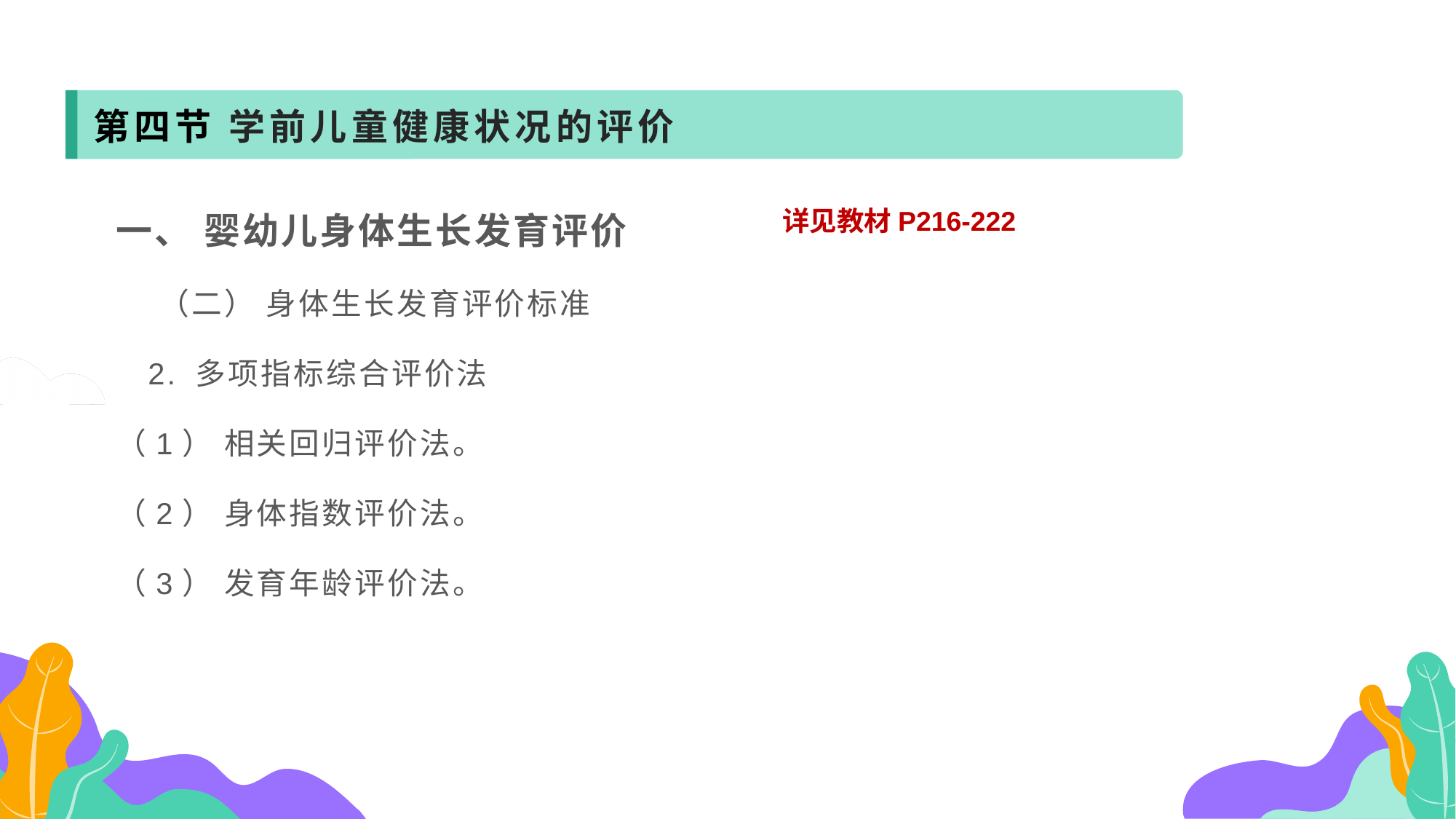

第四节 学前儿童健康状况的评价
一、 婴幼儿身体生长发育评价
    （二） 身体生长发育评价标准
   2. 多项指标综合评价法
（1） 相关回归评价法。
（2） 身体指数评价法。
（3） 发育年龄评价法。
详见教材P216-222